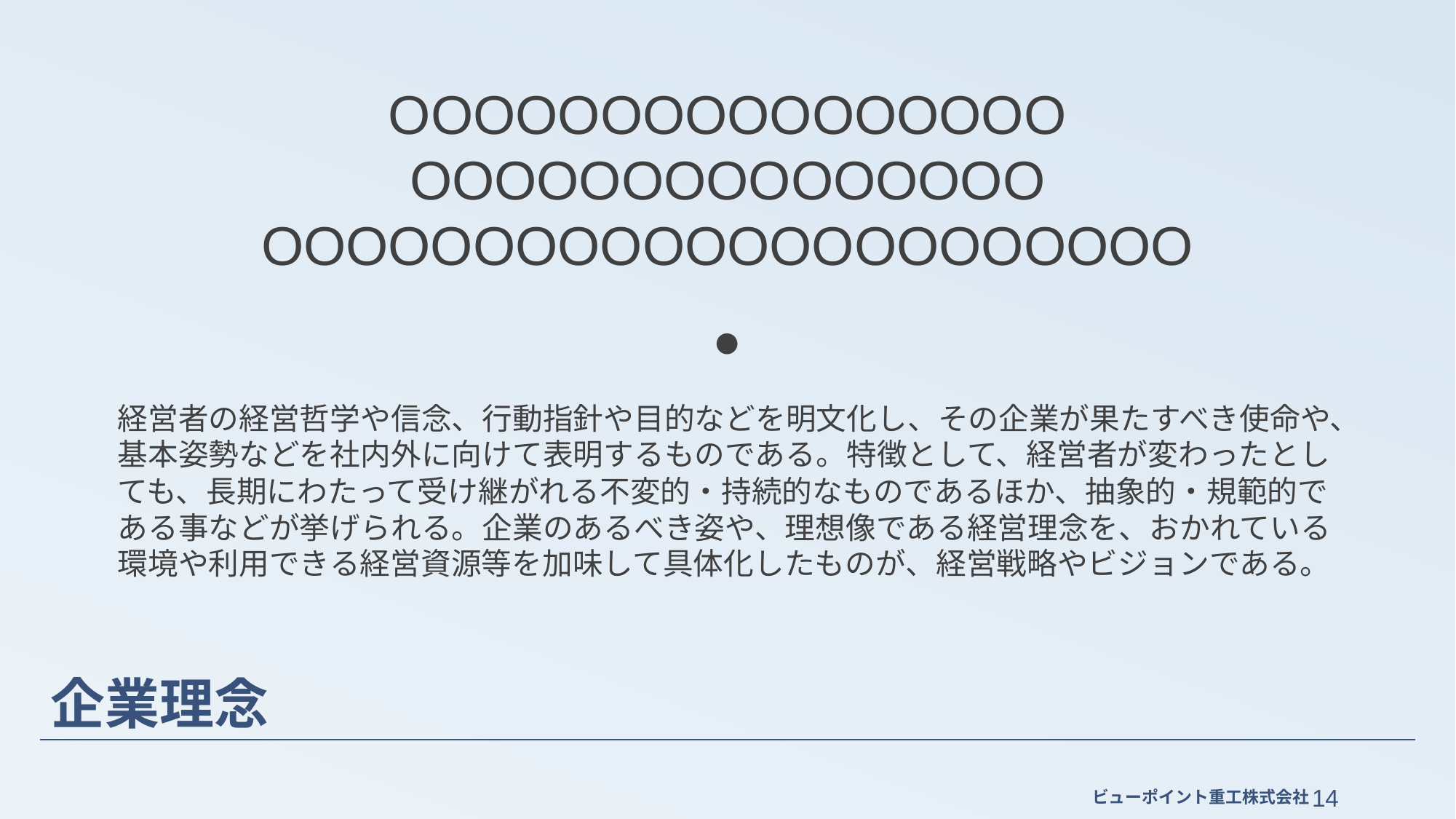

OOOOOOOOOOOOOOOO
OOOOOOOOOOOOOOO
OOOOOOOOOOOOOOOOOOOOOO
●
経営者の経営哲学や信念、行動指針や目的などを明文化し、その企業が果たすべき使命や、基本姿勢などを社内外に向けて表明するものである。特徴として、経営者が変わったとしても、長期にわたって受け継がれる不変的・持続的なものであるほか、抽象的・規範的である事などが挙げられる。企業のあるべき姿や、理想像である経営理念を、おかれている環境や利用できる経営資源等を加味して具体化したものが、経営戦略やビジョンである。
# 企業理念